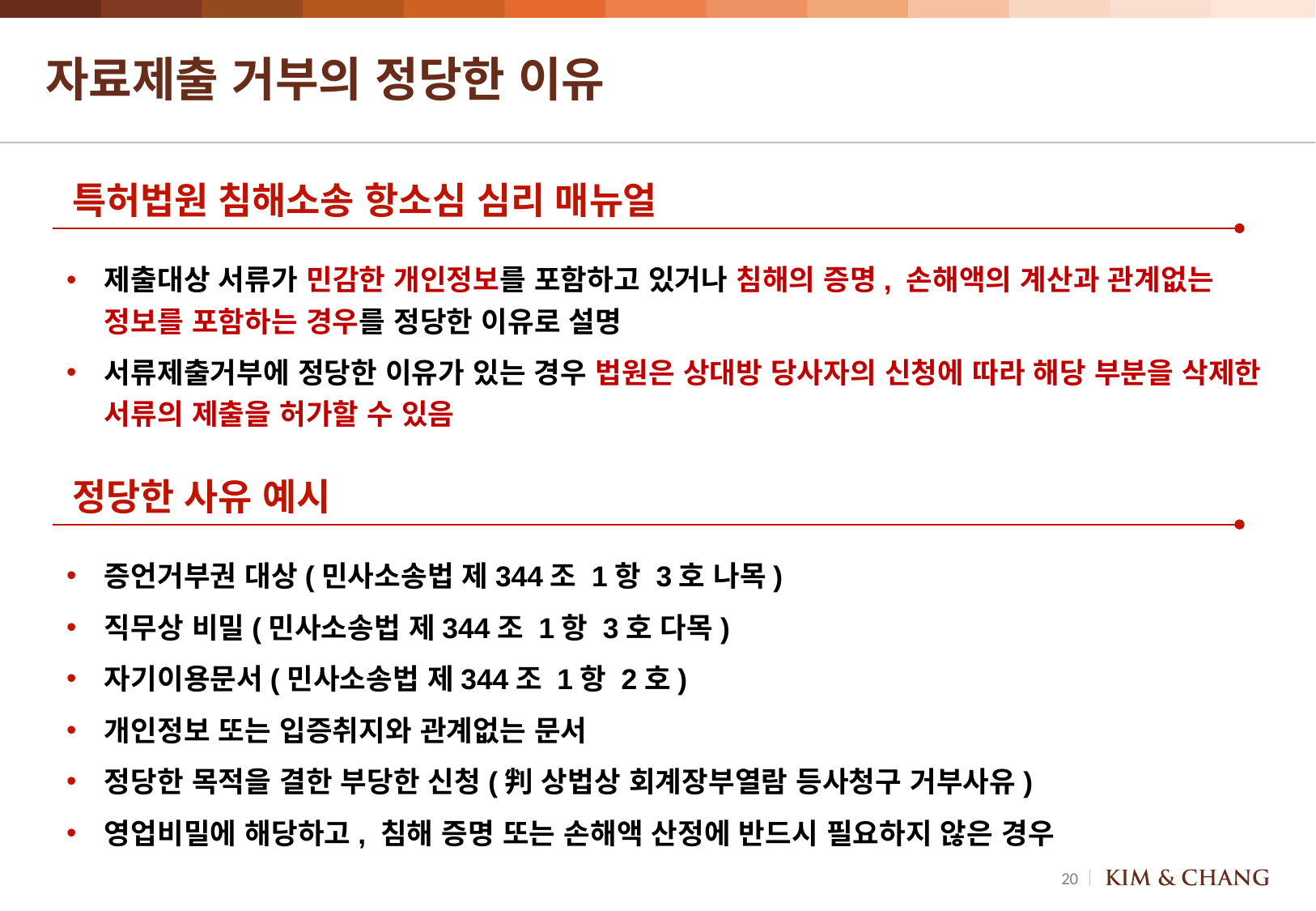

# 자료제출 거부의 정당한 이유
특허법원 침해소송 항소심 심리 매뉴얼
제출대상 서류가 민감한 개인정보를 포함하고 있거나 침해의 증명, 손해액의 계산과 관계없는 정보를 포함하는 경우를 정당한 이유로 설명
서류제출거부에 정당한 이유가 있는 경우 법원은 상대방 당사자의 신청에 따라 해당 부분을 삭제한 서류의 제출을 허가할 수 있음
정당한 사유 예시
증언거부권 대상(민사소송법 제344조 1항 3호 나목)
직무상 비밀(민사소송법 제344조 1항 3호 다목)
자기이용문서(민사소송법 제344조 1항 2호)
개인정보 또는 입증취지와 관계없는 문서
정당한 목적을 결한 부당한 신청(判 상법상 회계장부열람 등사청구 거부사유)
영업비밀에 해당하고, 침해 증명 또는 손해액 산정에 반드시 필요하지 않은 경우